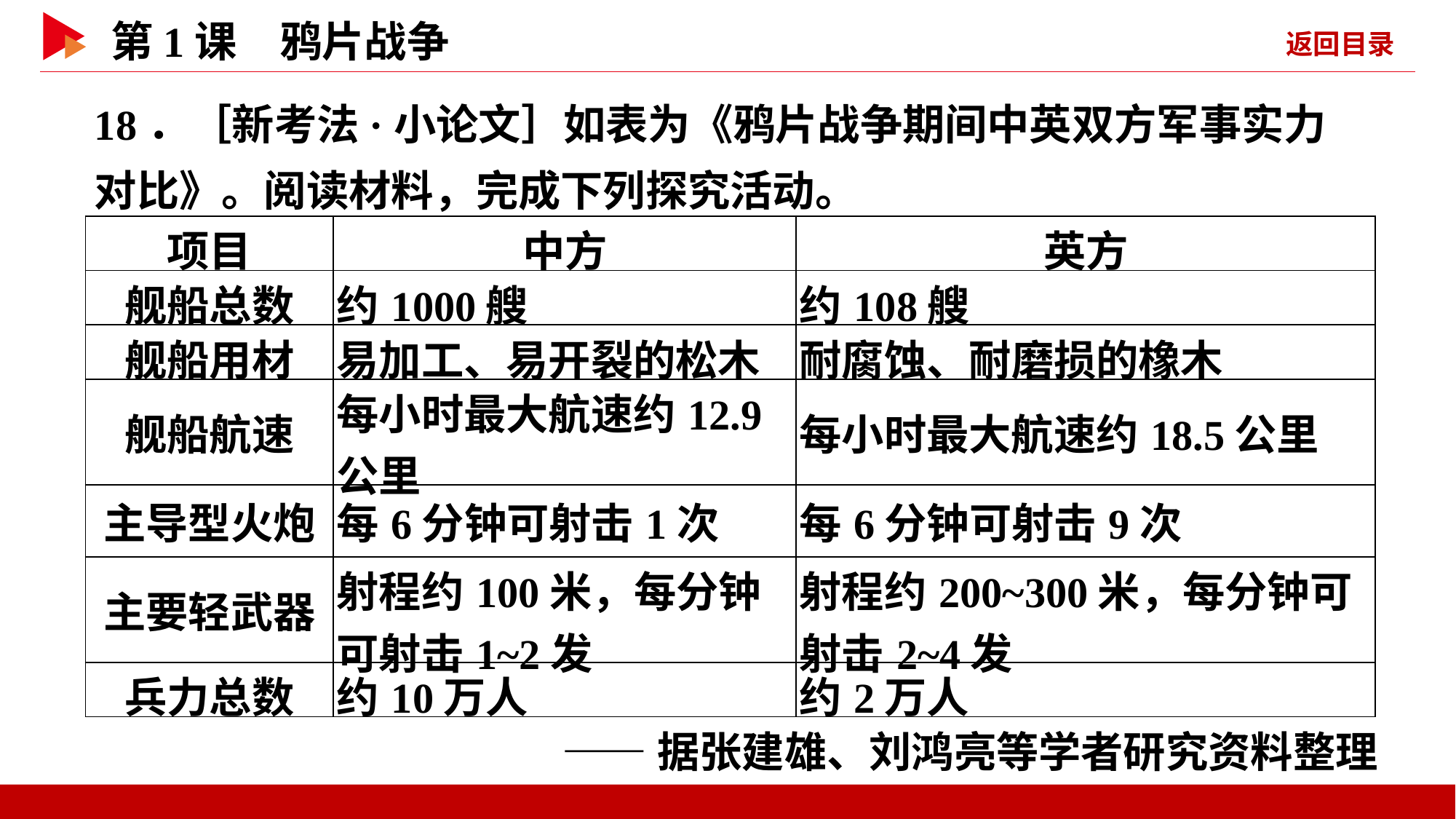

18．［新考法·小论文］如表为《鸦片战争期间中英双方军事实力对比》。阅读材料，完成下列探究活动。
| 项目 | 中方 | 英方 |
| --- | --- | --- |
| 舰船总数 | 约1000艘 | 约108艘 |
| 舰船用材 | 易加工、易开裂的松木 | 耐腐蚀、耐磨损的橡木 |
| 舰船航速 | 每小时最大航速约12.9公里 | 每小时最大航速约18.5公里 |
| 主导型火炮 | 每6分钟可射击1次 | 每6分钟可射击9次 |
| 主要轻武器 | 射程约100米，每分钟可射击1~2发 | 射程约200~300米，每分钟可射击2~4发 |
| 兵力总数 | 约10万人 | 约2万人 |
——据张建雄、刘鸿亮等学者研究资料整理